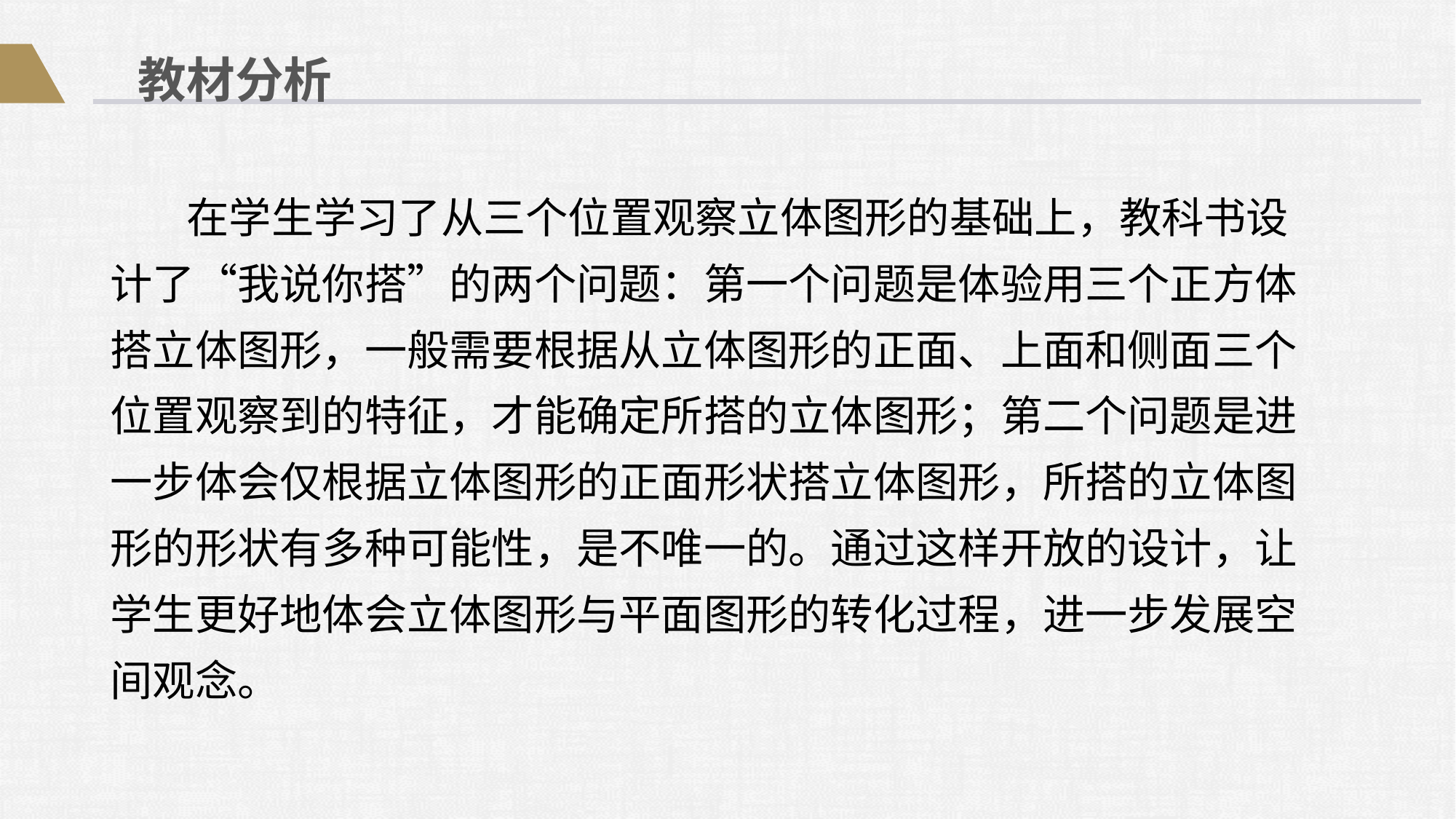

教材分析

       在学生学习了从三个位置观察立体图形的基础上，教科书设计了“我说你搭”的两个问题：第一个问题是体验用三个正方体搭立体图形，一般需要根据从立体图形的正面、上面和侧面三个位置观察到的特征，才能确定所搭的立体图形；第二个问题是进一步体会仅根据立体图形的正面形状搭立体图形，所搭的立体图形的形状有多种可能性，是不唯一的。通过这样开放的设计，让学生更好地体会立体图形与平面图形的转化过程，进一步发展空间观念。